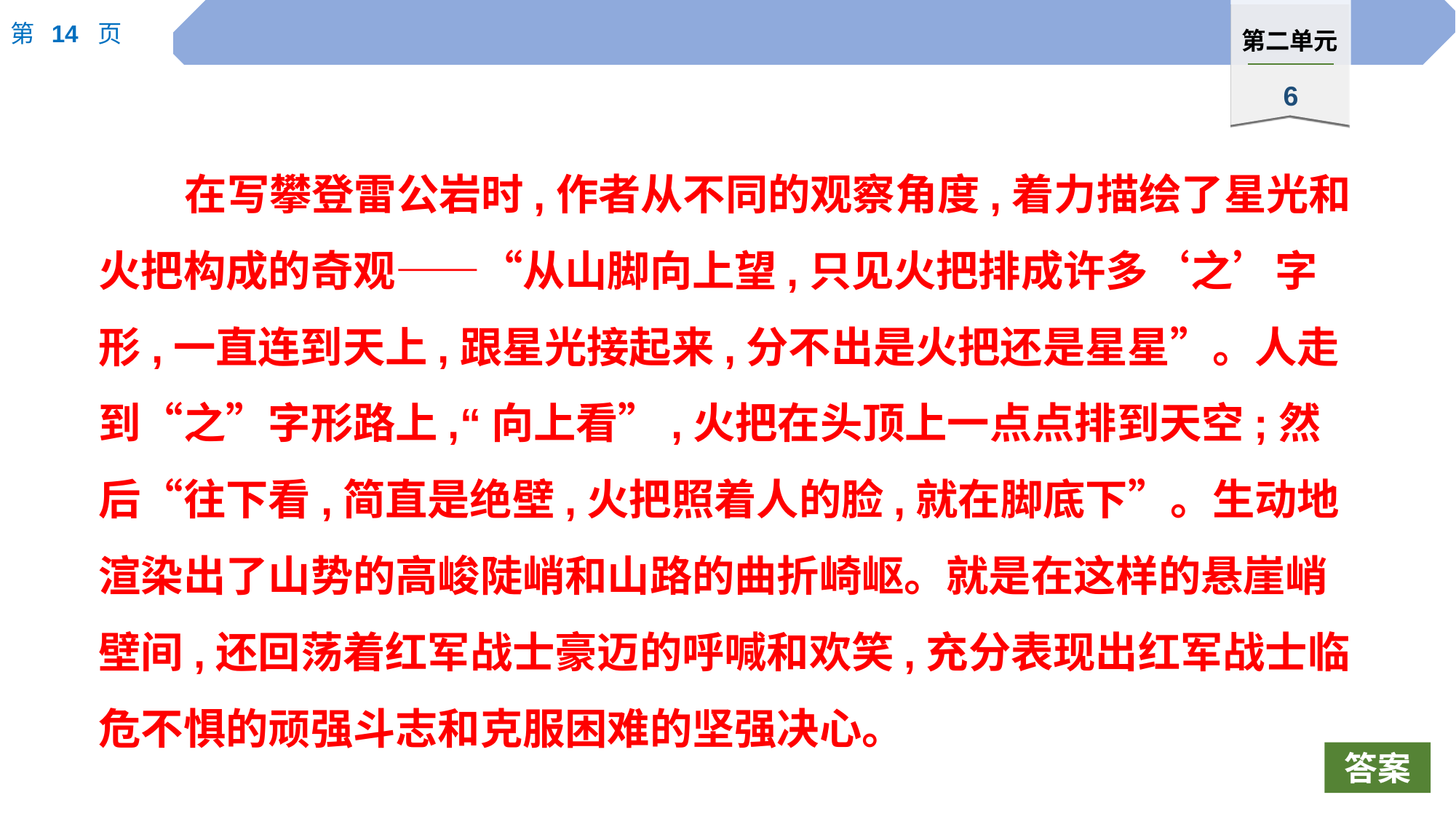

在写攀登雷公岩时,作者从不同的观察角度,着力描绘了星光和火把构成的奇观——“从山脚向上望,只见火把排成许多‘之’字形,一直连到天上,跟星光接起来,分不出是火把还是星星”。人走到“之”字形路上,“向上看”,火把在头顶上一点点排到天空;然后“往下看,简直是绝壁,火把照着人的脸,就在脚底下”。生动地渲染出了山势的高峻陡峭和山路的曲折崎岖。就是在这样的悬崖峭壁间,还回荡着红军战士豪迈的呼喊和欢笑,充分表现出红军战士临危不惧的顽强斗志和克服困难的坚强决心。
答案